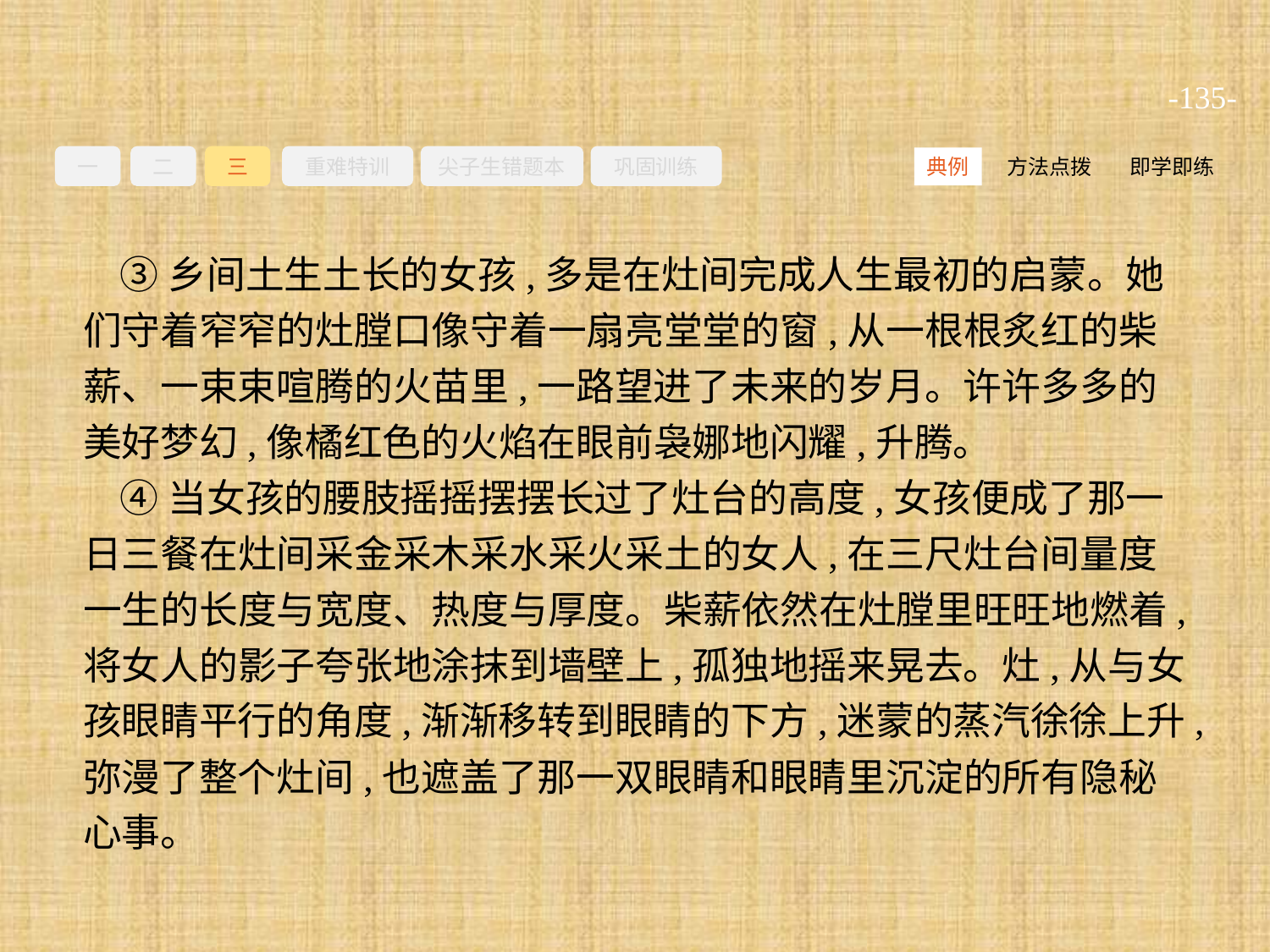

-135-
一
二
三
重难特训
尖子生错题本
巩固训练
方法点拨
即学即练
典例
③乡间土生土长的女孩,多是在灶间完成人生最初的启蒙。她们守着窄窄的灶膛口像守着一扇亮堂堂的窗,从一根根炙红的柴薪、一束束喧腾的火苗里,一路望进了未来的岁月。许许多多的美好梦幻,像橘红色的火焰在眼前袅娜地闪耀,升腾。
④当女孩的腰肢摇摇摆摆长过了灶台的高度,女孩便成了那一日三餐在灶间采金采木采水采火采土的女人,在三尺灶台间量度一生的长度与宽度、热度与厚度。柴薪依然在灶膛里旺旺地燃着,将女人的影子夸张地涂抹到墙壁上,孤独地摇来晃去。灶,从与女孩眼睛平行的角度,渐渐移转到眼睛的下方,迷蒙的蒸汽徐徐上升,弥漫了整个灶间,也遮盖了那一双眼睛和眼睛里沉淀的所有隐秘心事。